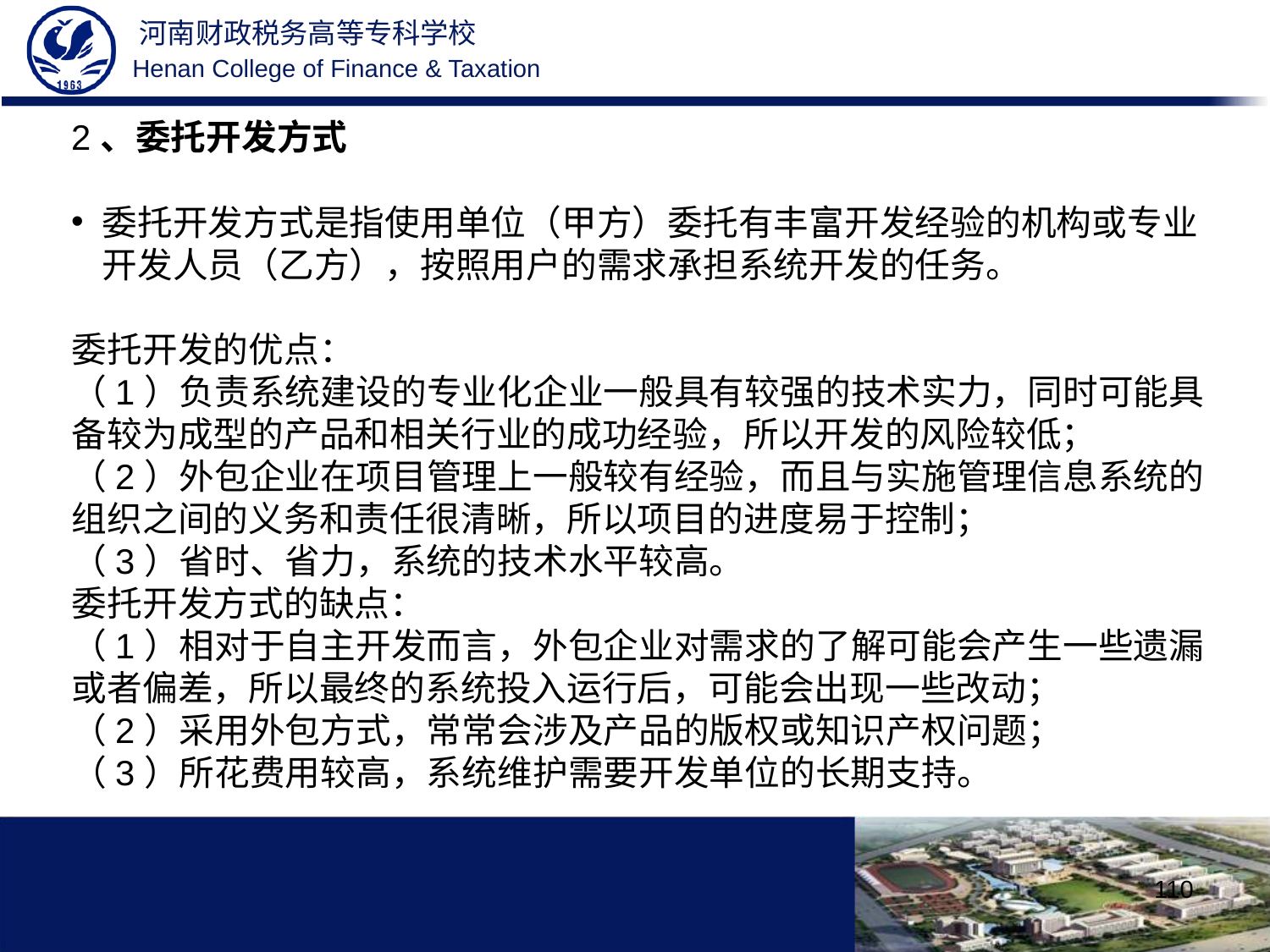

2、委托开发方式

委托开发方式是指使用单位（甲方）委托有丰富开发经验的机构或专业开发人员（乙方），按照用户的需求承担系统开发的任务。

委托开发的优点：
（1）负责系统建设的专业化企业一般具有较强的技术实力，同时可能具备较为成型的产品和相关行业的成功经验，所以开发的风险较低；
（2）外包企业在项目管理上一般较有经验，而且与实施管理信息系统的组织之间的义务和责任很清晰，所以项目的进度易于控制；
（3）省时、省力，系统的技术水平较高。
委托开发方式的缺点：
（1）相对于自主开发而言，外包企业对需求的了解可能会产生一些遗漏或者偏差，所以最终的系统投入运行后，可能会出现一些改动；
（2）采用外包方式，常常会涉及产品的版权或知识产权问题；
（3）所花费用较高，系统维护需要开发单位的长期支持。

110